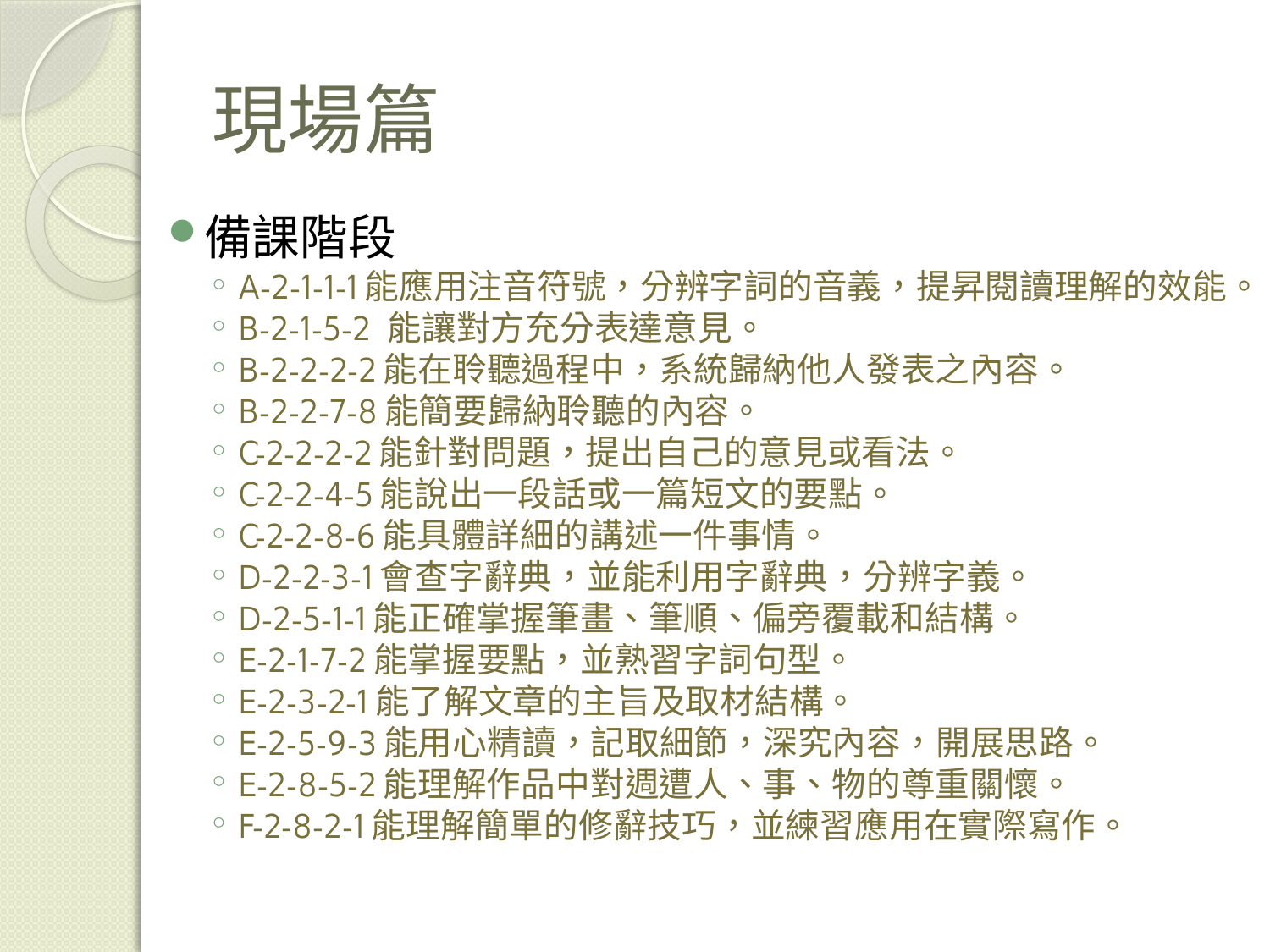

# 現場篇
備課階段
A-2-1-1-1能應用注音符號，分辨字詞的音義，提昇閱讀理解的效能。
B-2-1-5-2 能讓對方充分表達意見。
B-2-2-2-2能在聆聽過程中，系統歸納他人發表之內容。
B-2-2-7-8能簡要歸納聆聽的內容。
C-2-2-2-2能針對問題，提出自己的意見或看法。
C-2-2-4-5能說出一段話或一篇短文的要點。
C-2-2-8-6能具體詳細的講述一件事情。
D-2-2-3-1會查字辭典，並能利用字辭典，分辨字義。
D-2-5-1-1能正確掌握筆畫、筆順、偏旁覆載和結構。
E-2-1-7-2能掌握要點，並熟習字詞句型。
E-2-3-2-1能了解文章的主旨及取材結構。
E-2-5-9-3能用心精讀，記取細節，深究內容，開展思路。
E-2-8-5-2能理解作品中對週遭人、事、物的尊重關懷。
F-2-8-2-1能理解簡單的修辭技巧，並練習應用在實際寫作。